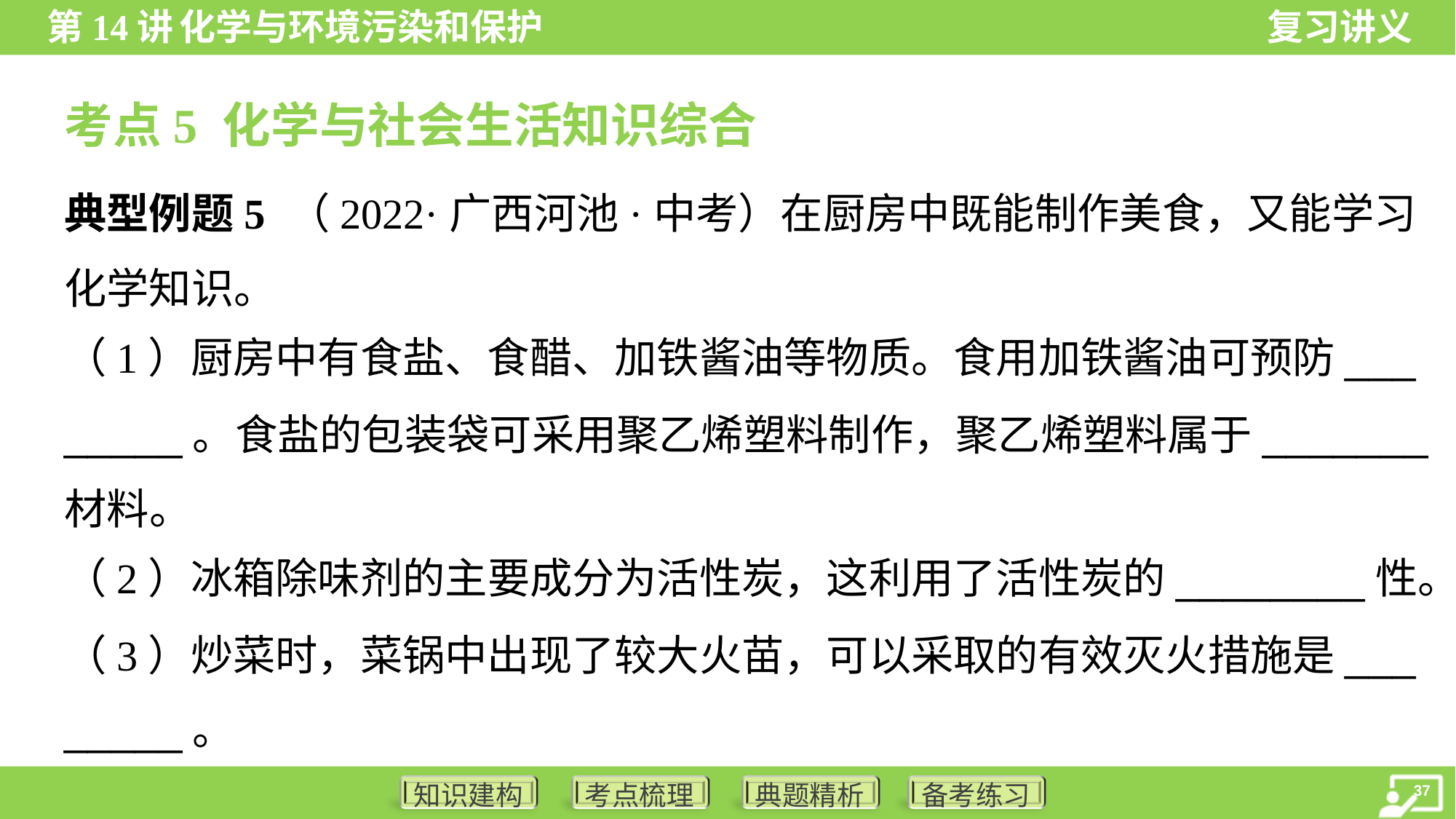

考点5 化学与社会生活知识综合
典型例题5 （2022·广西河池·中考）在厨房中既能制作美食，又能学习
化学知识。
（1）厨房中有食盐、食醋、加铁酱油等物质。食用加铁酱油可预防___
_____。食盐的包装袋可采用聚乙烯塑料制作，聚乙烯塑料属于_______
材料。
（2）冰箱除味剂的主要成分为活性炭，这利用了活性炭的________性。
（3）炒菜时，菜锅中出现了较大火苗，可以采取的有效灭火措施是___
_____。